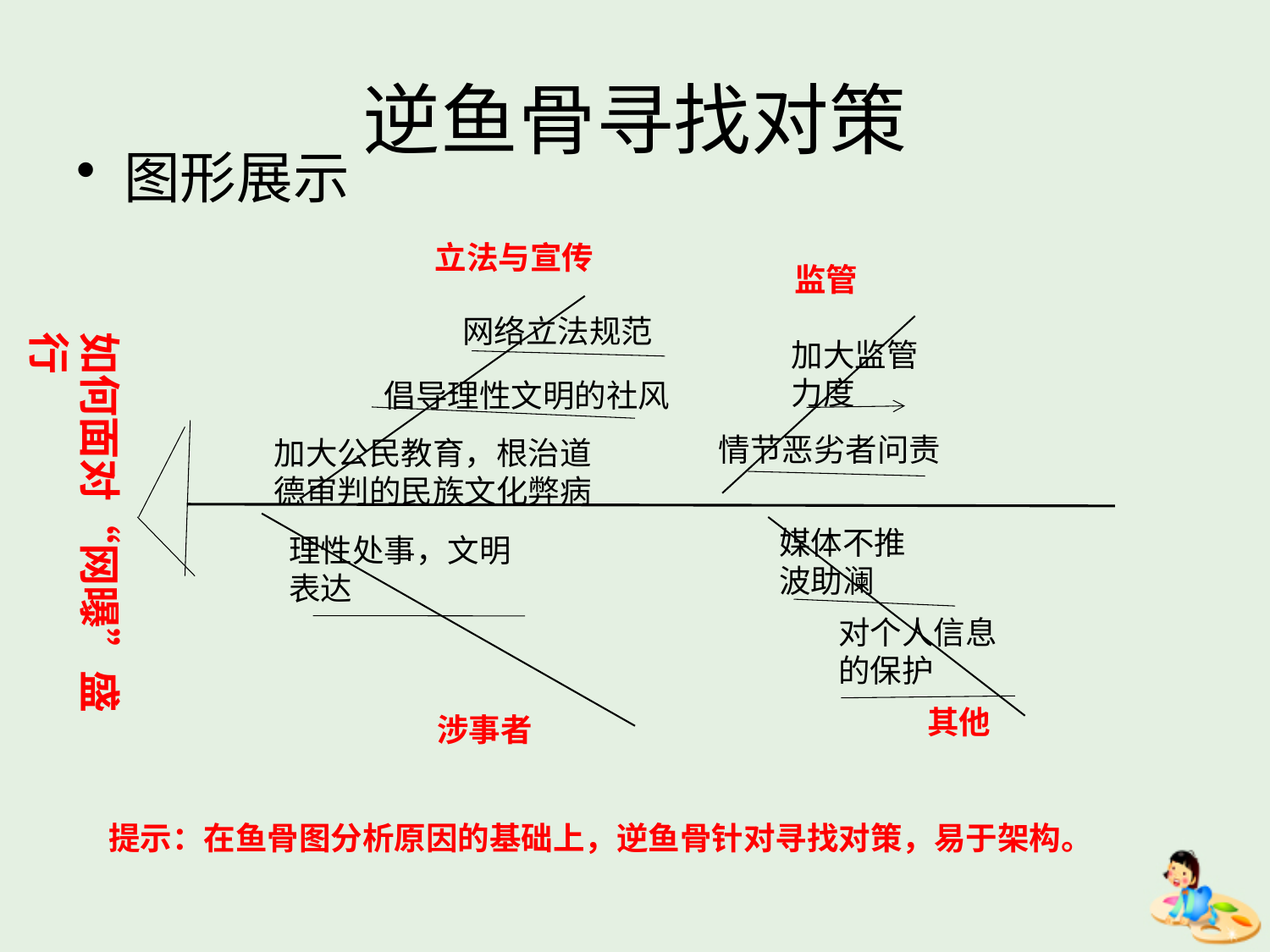

# 逆鱼骨寻找对策
图形展示
立法与宣传
监管
网络立法规范
如何面对“网曝”盛行
加大监管力度
倡导理性文明的社风
情节恶劣者问责
加大公民教育，根治道德审判的民族文化弊病
媒体不推波助澜
理性处事，文明表达
对个人信息的保护
其他
涉事者
提示：在鱼骨图分析原因的基础上，逆鱼骨针对寻找对策，易于架构。